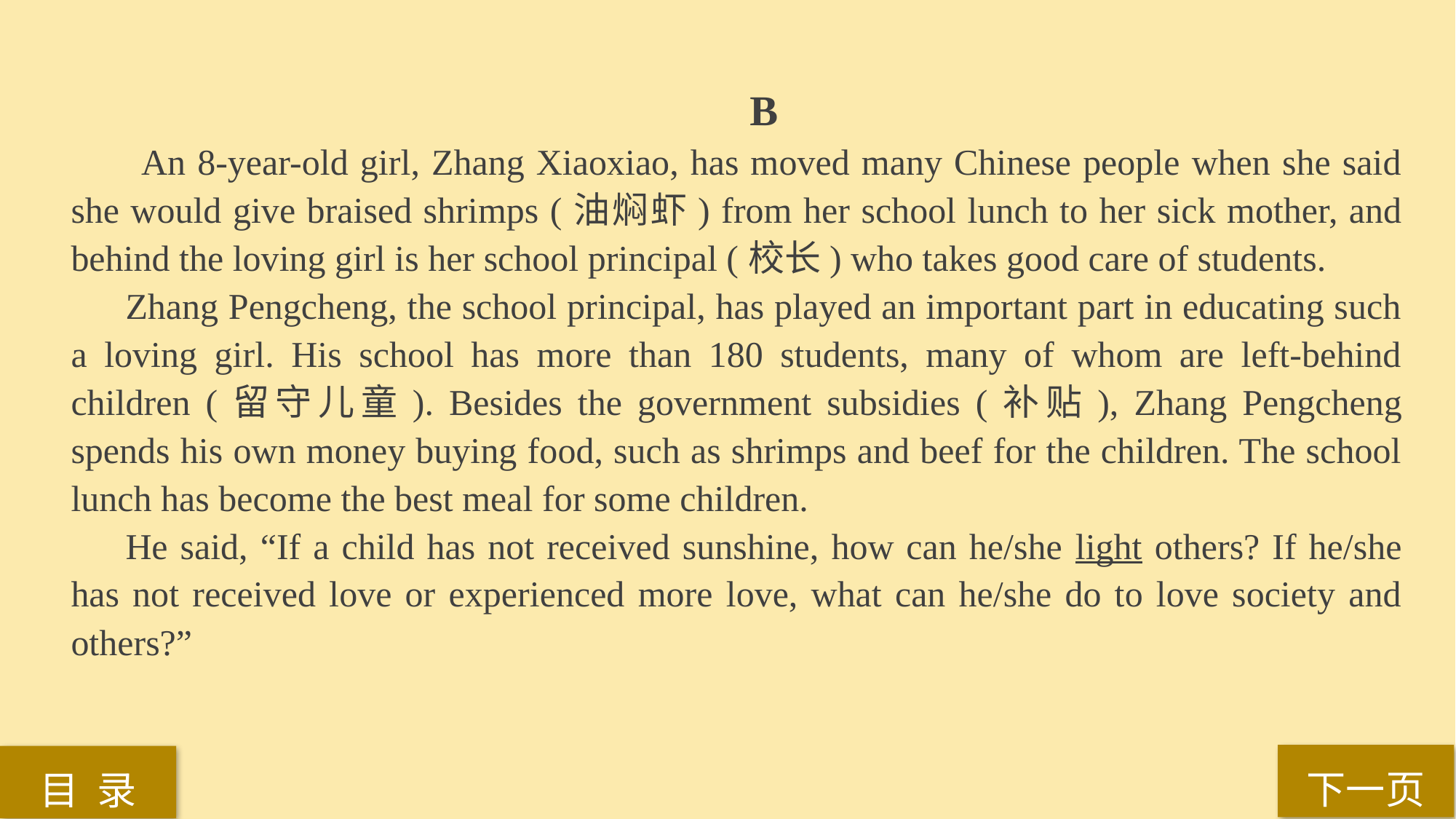

B
      An 8-year-old girl, Zhang Xiaoxiao, has moved many Chinese people when she said she would give braised shrimps (油焖虾) from her school lunch to her sick mother, and behind the loving girl is her school principal (校长) who takes good care of students.
Zhang Pengcheng, the school principal, has played an important part in educating such a loving girl. His school has more than 180 students, many of whom are left-behind children (留守儿童). Besides the government subsidies (补贴), Zhang Pengcheng spends his own money buying food, such as shrimps and beef for the children. The school lunch has become the best meal for some children.
He said, “If a child has not received sunshine, how can he/she light others? If he/she has not received love or experienced more love, what can he/she do to love society and others?”